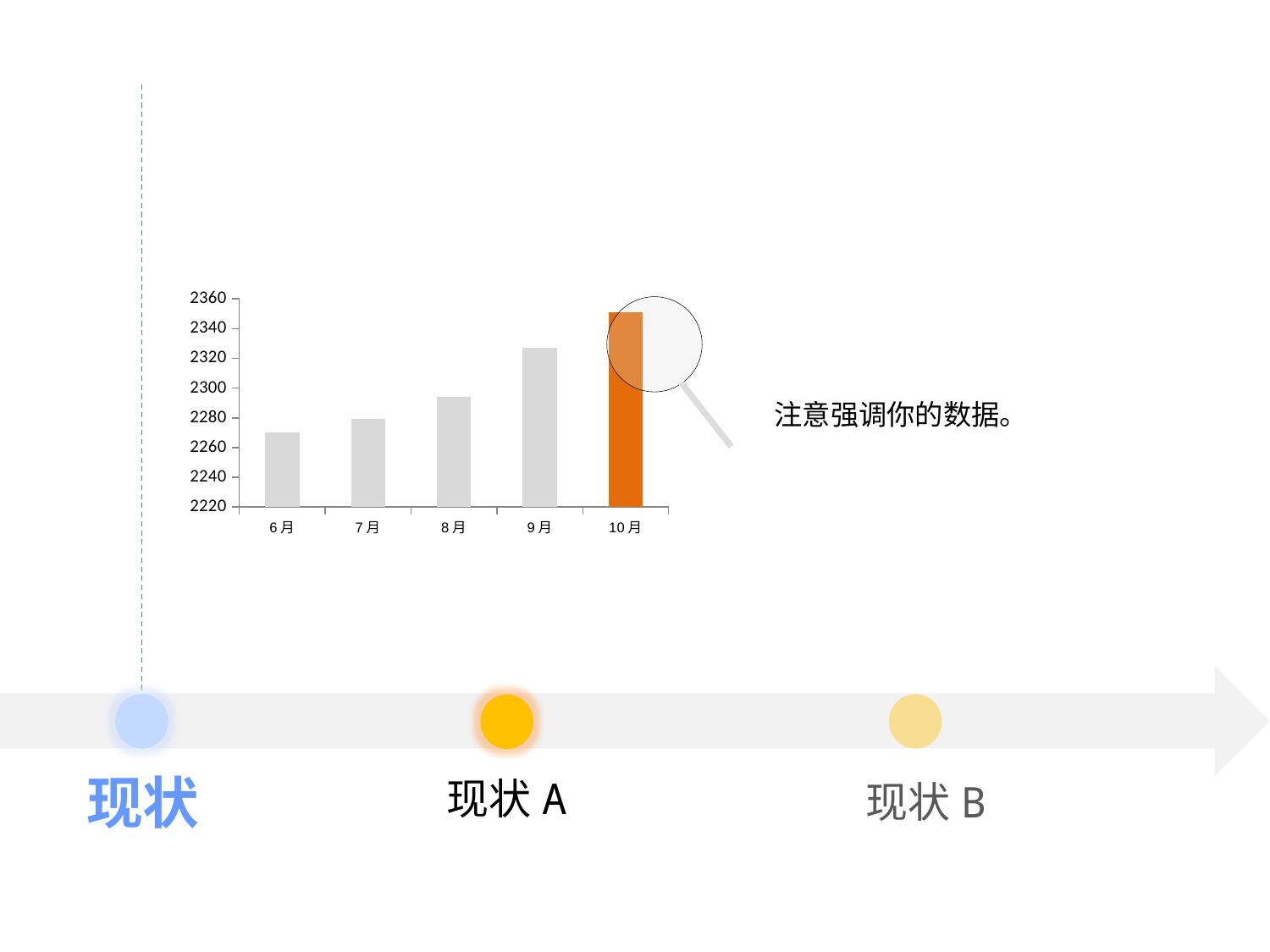

### Chart

| Category | 会员价值(ARPU) |
|---|---|
| 6月 | 2270.0 |
| 7月 | 2279.0 |
| 8月 | 2294.0 |
| 9月 | 2327.0 |
| 10月 | 2351.0 |

注意强调你的数据。

现状

现状A
现状B